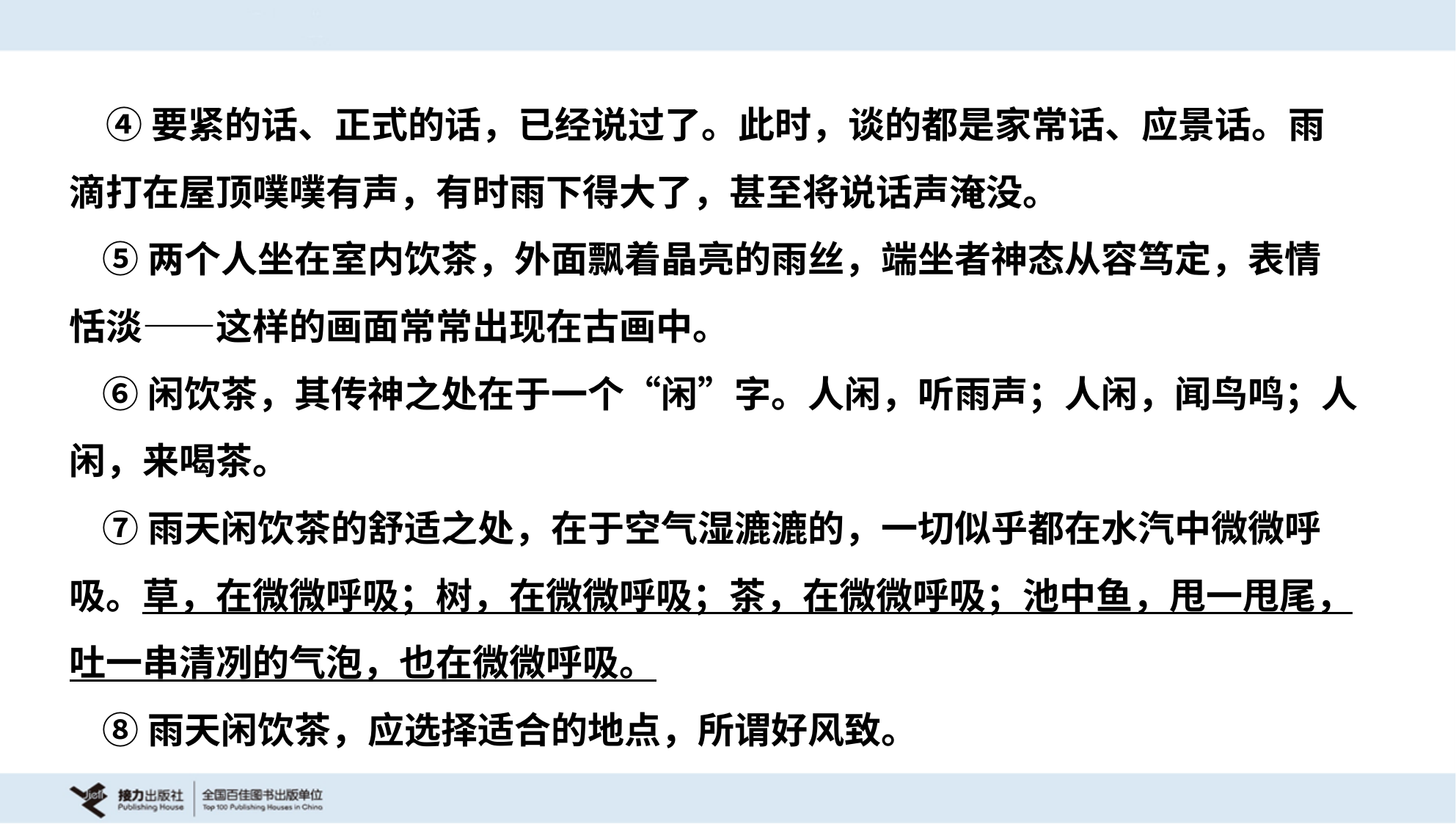

④要紧的话、正式的话，已经说过了。此时，谈的都是家常话、应景话。雨
滴打在屋顶噗噗有声，有时雨下得大了，甚至将说话声淹没。
    ⑤两个人坐在室内饮茶，外面飘着晶亮的雨丝，端坐者神态从容笃定，表情
恬淡——这样的画面常常出现在古画中。
    ⑥闲饮茶，其传神之处在于一个“闲”字。人闲，听雨声；人闲，闻鸟鸣；人
闲，来喝茶。
    ⑦雨天闲饮茶的舒适之处，在于空气湿漉漉的，一切似乎都在水汽中微微呼
吸。草，在微微呼吸；树，在微微呼吸；茶，在微微呼吸；池中鱼，甩一甩尾，
吐一串清冽的气泡，也在微微呼吸。
    ⑧雨天闲饮茶，应选择适合的地点，所谓好风致。